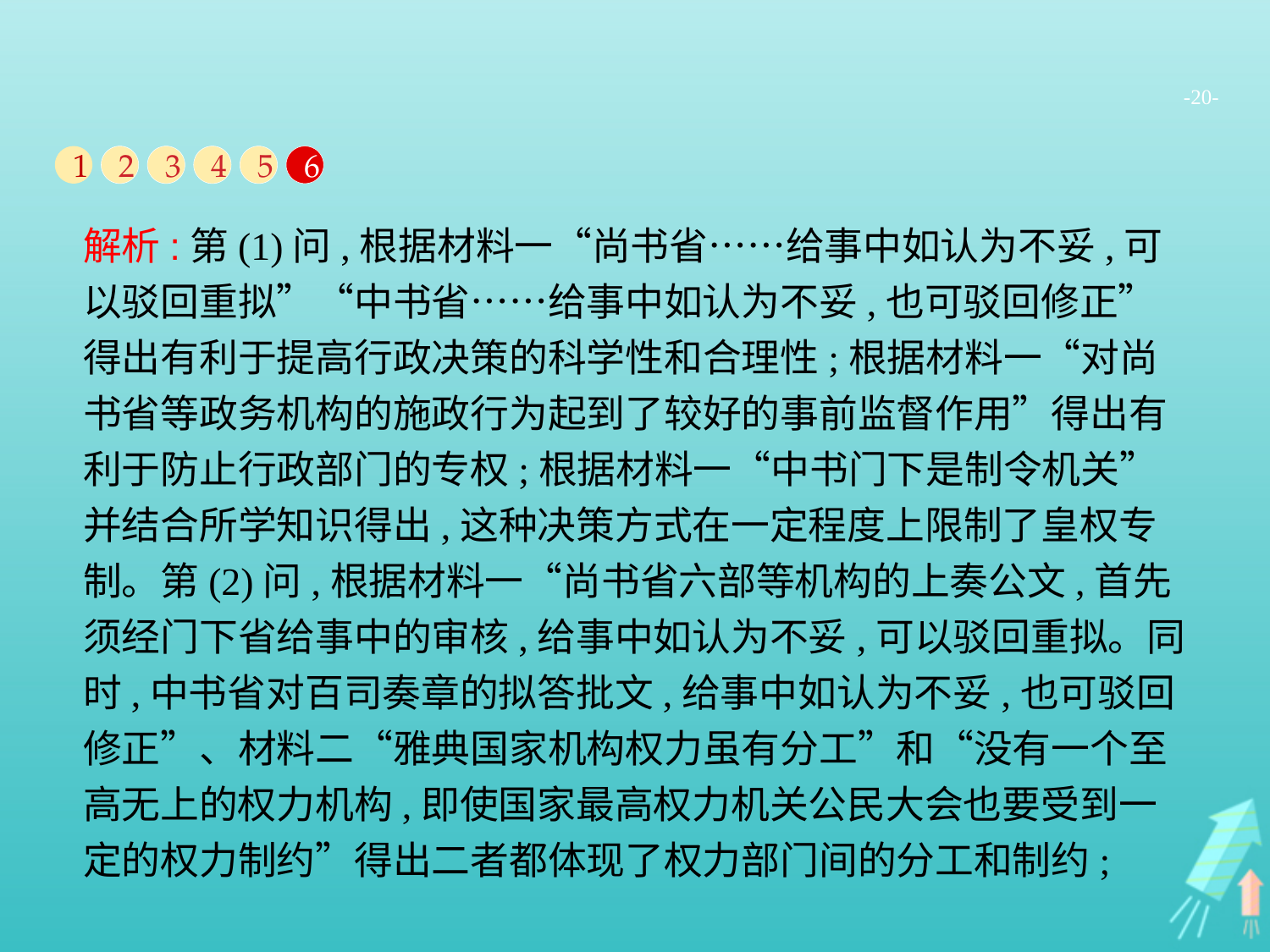

-20-
1
2
3
4
5
6
解析:第(1)问,根据材料一“尚书省……给事中如认为不妥,可以驳回重拟”“中书省……给事中如认为不妥,也可驳回修正”得出有利于提高行政决策的科学性和合理性;根据材料一“对尚书省等政务机构的施政行为起到了较好的事前监督作用”得出有利于防止行政部门的专权;根据材料一“中书门下是制令机关”并结合所学知识得出,这种决策方式在一定程度上限制了皇权专制。第(2)问,根据材料一“尚书省六部等机构的上奏公文,首先须经门下省给事中的审核,给事中如认为不妥,可以驳回重拟。同时,中书省对百司奏章的拟答批文,给事中如认为不妥,也可驳回修正”、材料二“雅典国家机构权力虽有分工”和“没有一个至高无上的权力机构,即使国家最高权力机关公民大会也要受到一定的权力制约”得出二者都体现了权力部门间的分工和制约;